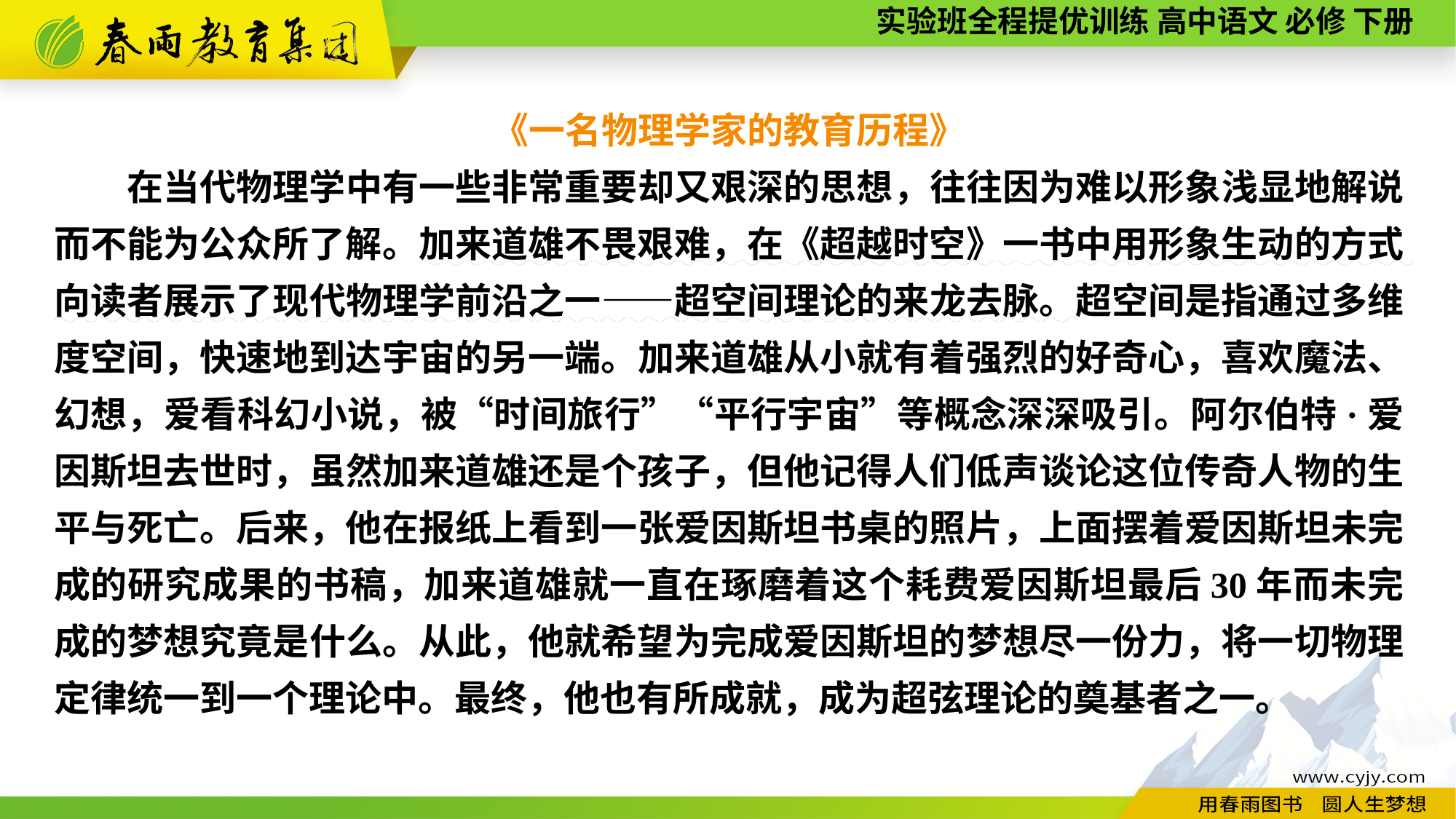

《一名物理学家的教育历程》
在当代物理学中有一些非常重要却又艰深的思想，往往因为难以形象浅显地解说而不能为公众所了解。加来道雄不畏艰难，在《超越时空》一书中用形象生动的方式向读者展示了现代物理学前沿之一——超空间理论的来龙去脉。超空间是指通过多维度空间，快速地到达宇宙的另一端。加来道雄从小就有着强烈的好奇心，喜欢魔法、幻想，爱看科幻小说，被“时间旅行”“平行宇宙”等概念深深吸引。阿尔伯特·爱因斯坦去世时，虽然加来道雄还是个孩子，但他记得人们低声谈论这位传奇人物的生平与死亡。后来，他在报纸上看到一张爱因斯坦书桌的照片，上面摆着爱因斯坦未完成的研究成果的书稿，加来道雄就一直在琢磨着这个耗费爱因斯坦最后30年而未完成的梦想究竟是什么。从此，他就希望为完成爱因斯坦的梦想尽一份力，将一切物理定律统一到一个理论中。最终，他也有所成就，成为超弦理论的奠基者之一。